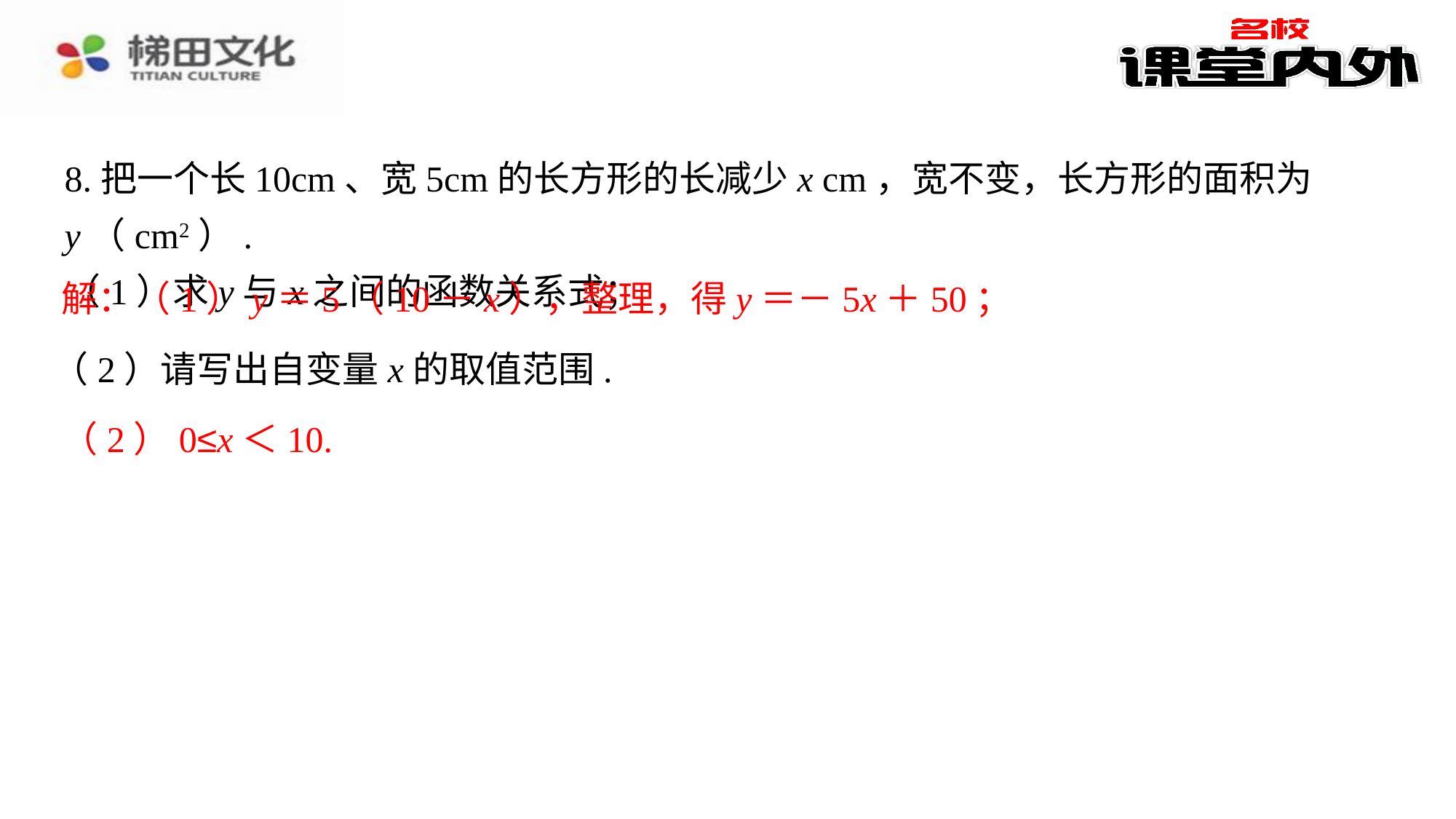

8.把一个长10cm、宽5cm的长方形的长减少x cm，宽不变，长方形的面积为y（cm2）.
（1）求y与x之间的函数关系式；
解：（1）y＝5（10－x），整理，得y＝－5x＋50；⁠
（2）0≤x＜10.⁠
解：（1）y＝5（10－x），整理，得y＝－5x＋50；
（2）请写出自变量x的取值范围.
（2）0≤x＜10.